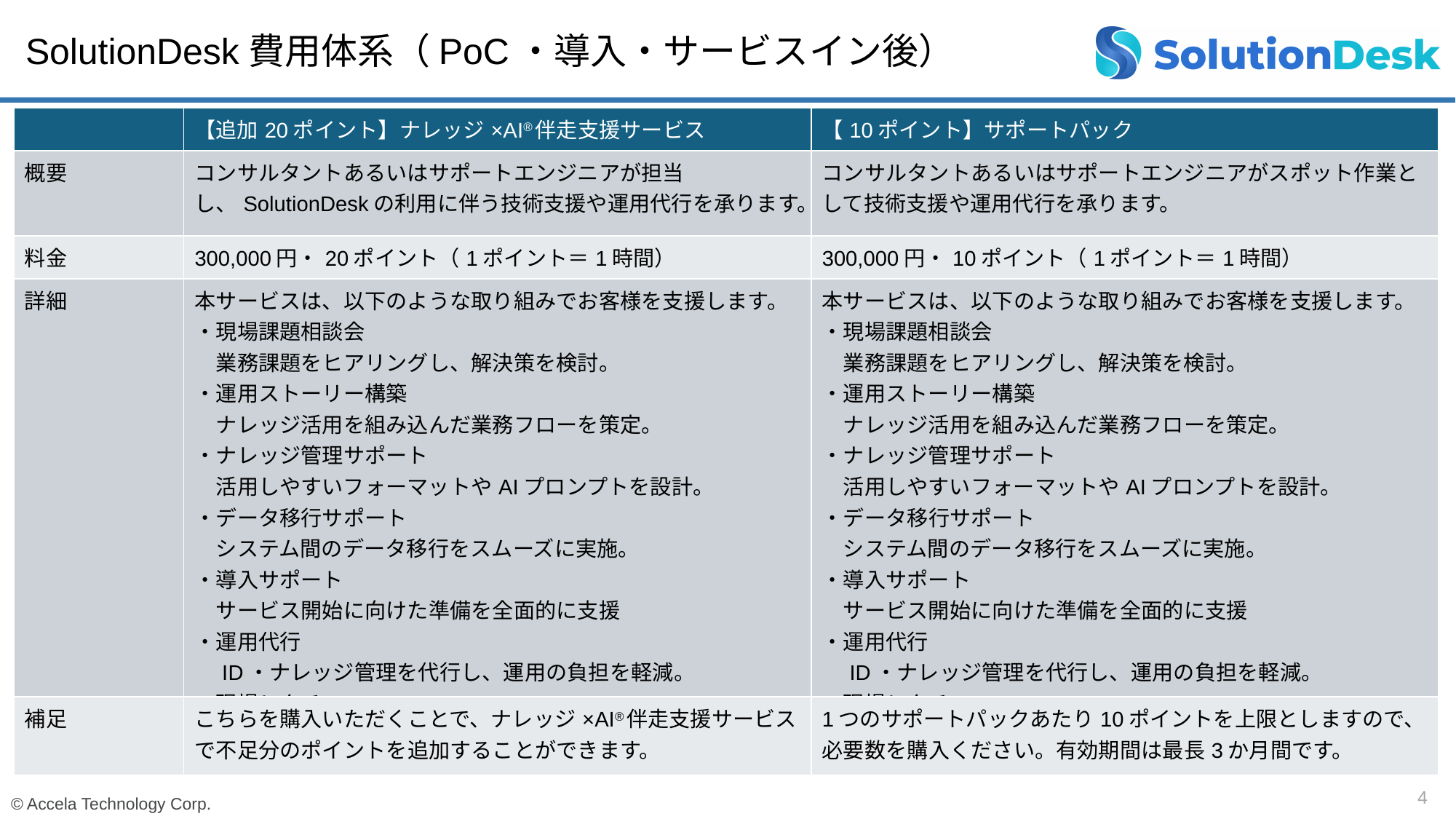

SolutionDesk費用体系（PoC・導入・サービスイン後）
|  | 【追加20ポイント】ナレッジ×AI®伴走支援サービス | 【10ポイント】サポートパック |
| --- | --- | --- |
| 概要 | コンサルタントあるいはサポートエンジニアが担当し、SolutionDeskの利用に伴う技術支援や運用代行を承ります。 | コンサルタントあるいはサポートエンジニアがスポット作業として技術支援や運用代行を承ります。 |
| 料金 | 300,000円・20ポイント（1ポイント＝1時間） | 300,000円・10ポイント（1ポイント＝1時間） |
| 詳細 | 本サービスは、以下のような取り組みでお客様を支援します。 ・現場課題相談会 　業務課題をヒアリングし、解決策を検討。 ・運用ストーリー構築 　ナレッジ活用を組み込んだ業務フローを策定。 ・ナレッジ管理サポート 　活用しやすいフォーマットやAIプロンプトを設計。 ・データ移行サポート 　システム間のデータ移行をスムーズに実施。 ・導入サポート 　サービス開始に向けた準備を全面的に支援 ・運用代行 　ID・ナレッジ管理を代行し、運用の負担を軽減。 ・現場レクチャー 　現場に対してSolutionDeskの使い方を説明。 | 本サービスは、以下のような取り組みでお客様を支援します。 ・現場課題相談会 　業務課題をヒアリングし、解決策を検討。 ・運用ストーリー構築 　ナレッジ活用を組み込んだ業務フローを策定。 ・ナレッジ管理サポート 　活用しやすいフォーマットやAIプロンプトを設計。 ・データ移行サポート 　システム間のデータ移行をスムーズに実施。 ・導入サポート 　サービス開始に向けた準備を全面的に支援 ・運用代行 　ID・ナレッジ管理を代行し、運用の負担を軽減。 ・現場レクチャー 　現場に対してSolutionDeskの使い方を説明。 |
| 補足 | こちらを購入いただくことで、ナレッジ×AI®伴走支援サービスで不足分のポイントを追加することができます。 | 1つのサポートパックあたり10ポイントを上限としますので、必要数を購入ください。有効期間は最長3か月間です。 |
4